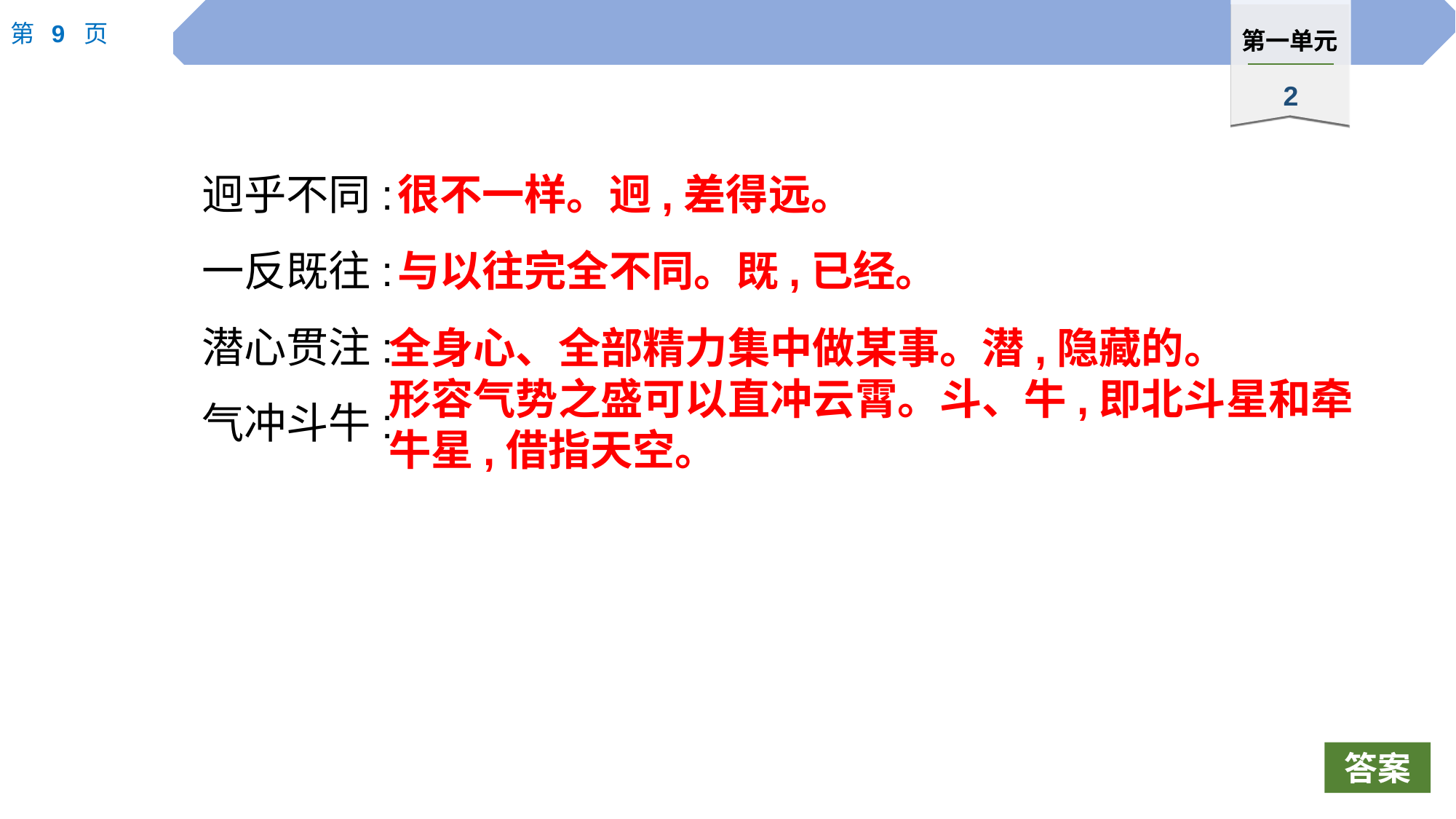

迥乎不同:
一反既往:
潜心贯注:
气冲斗牛:
很不一样。迥,差得远。
与以往完全不同。既,已经。
全身心、全部精力集中做某事。潜,隐藏的。
形容气势之盛可以直冲云霄。斗、牛,即北斗星和牵牛星,借指天空。
答案